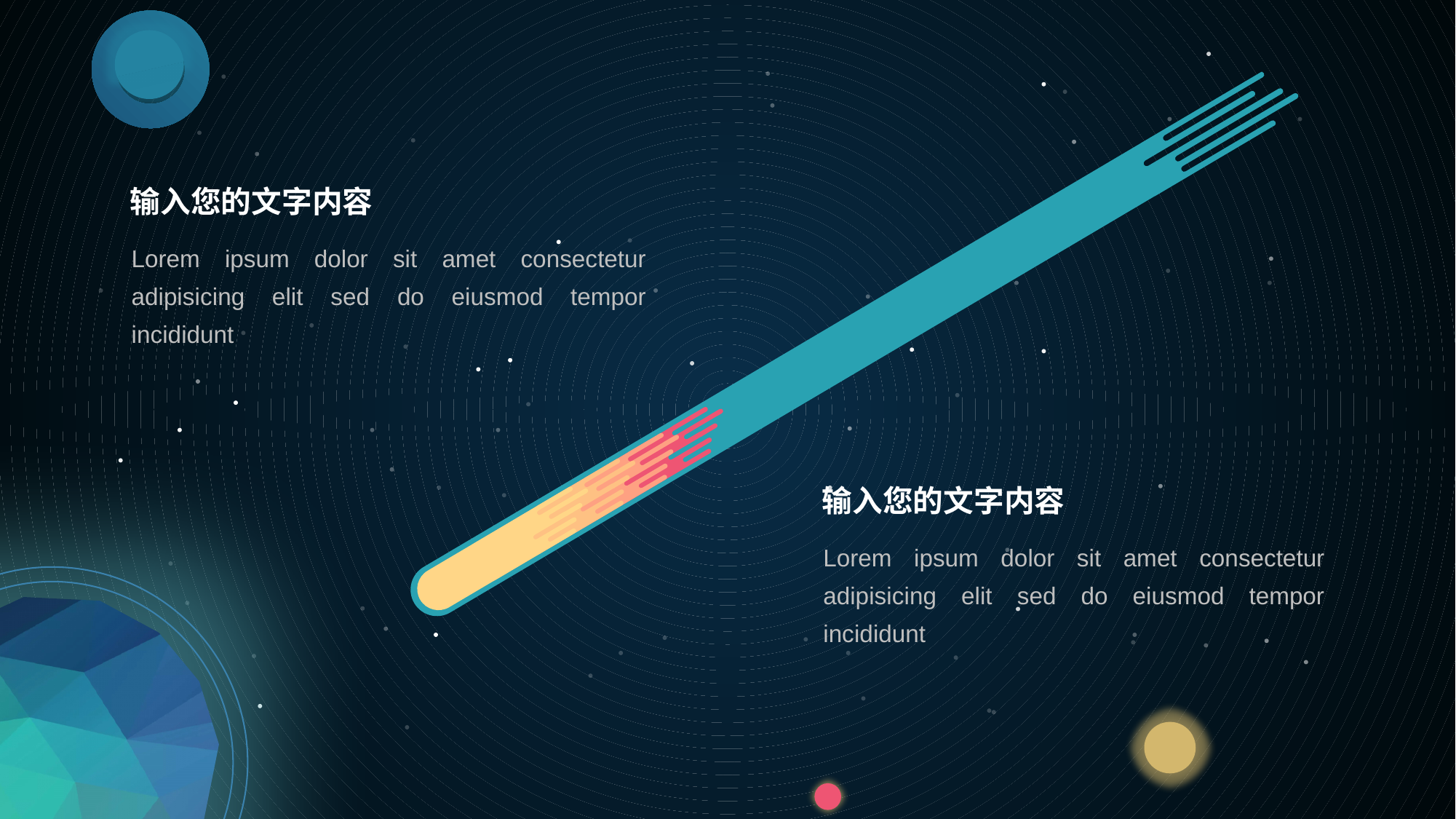

输入您的文字内容
Lorem ipsum dolor sit amet consectetur adipisicing elit sed do eiusmod tempor incididunt
输入您的文字内容
Lorem ipsum dolor sit amet consectetur adipisicing elit sed do eiusmod tempor incididunt